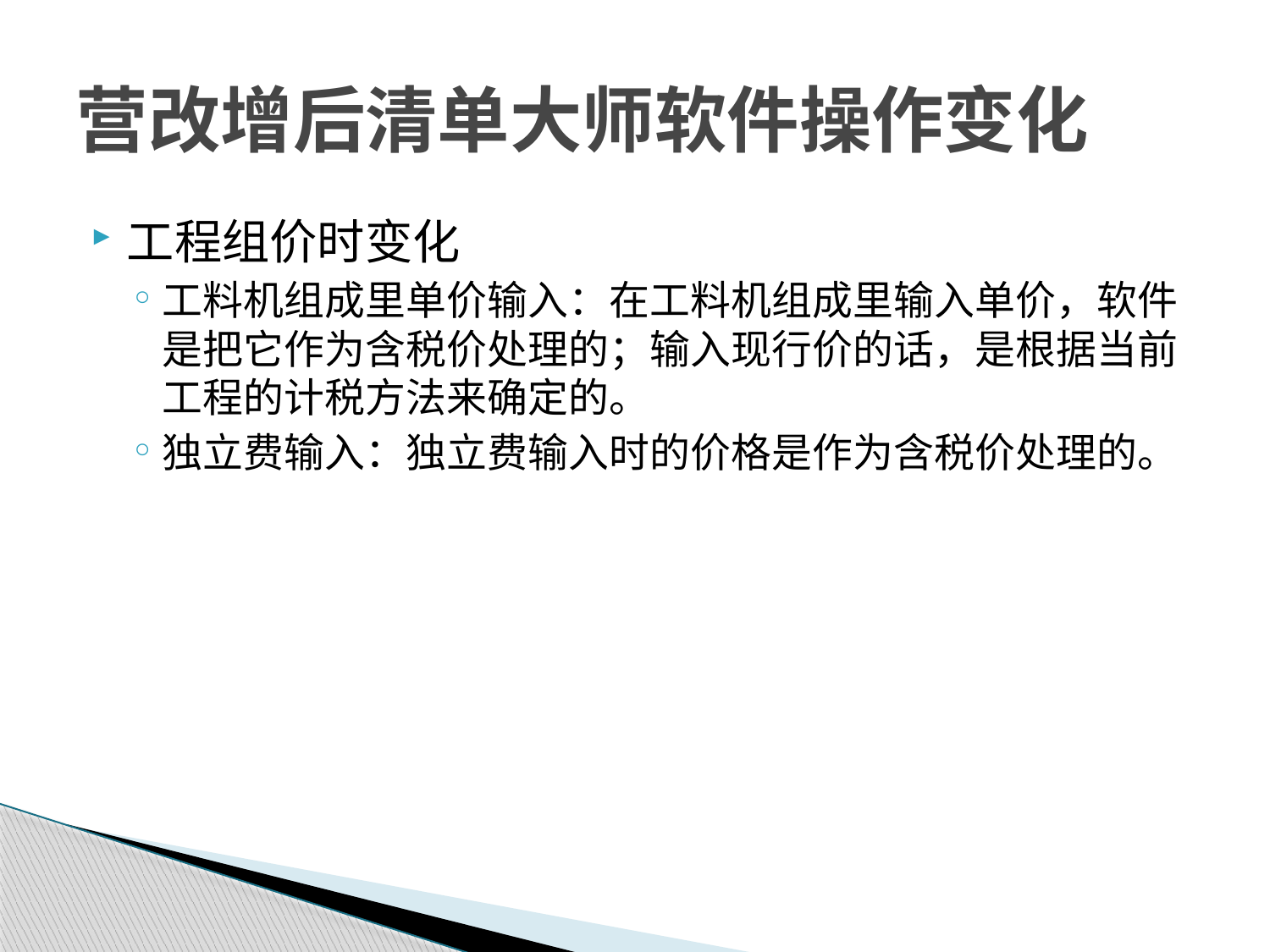

# 营改增后清单大师软件操作变化
工程组价时变化
工料机组成里单价输入：在工料机组成里输入单价，软件是把它作为含税价处理的；输入现行价的话，是根据当前工程的计税方法来确定的。
独立费输入：独立费输入时的价格是作为含税价处理的。